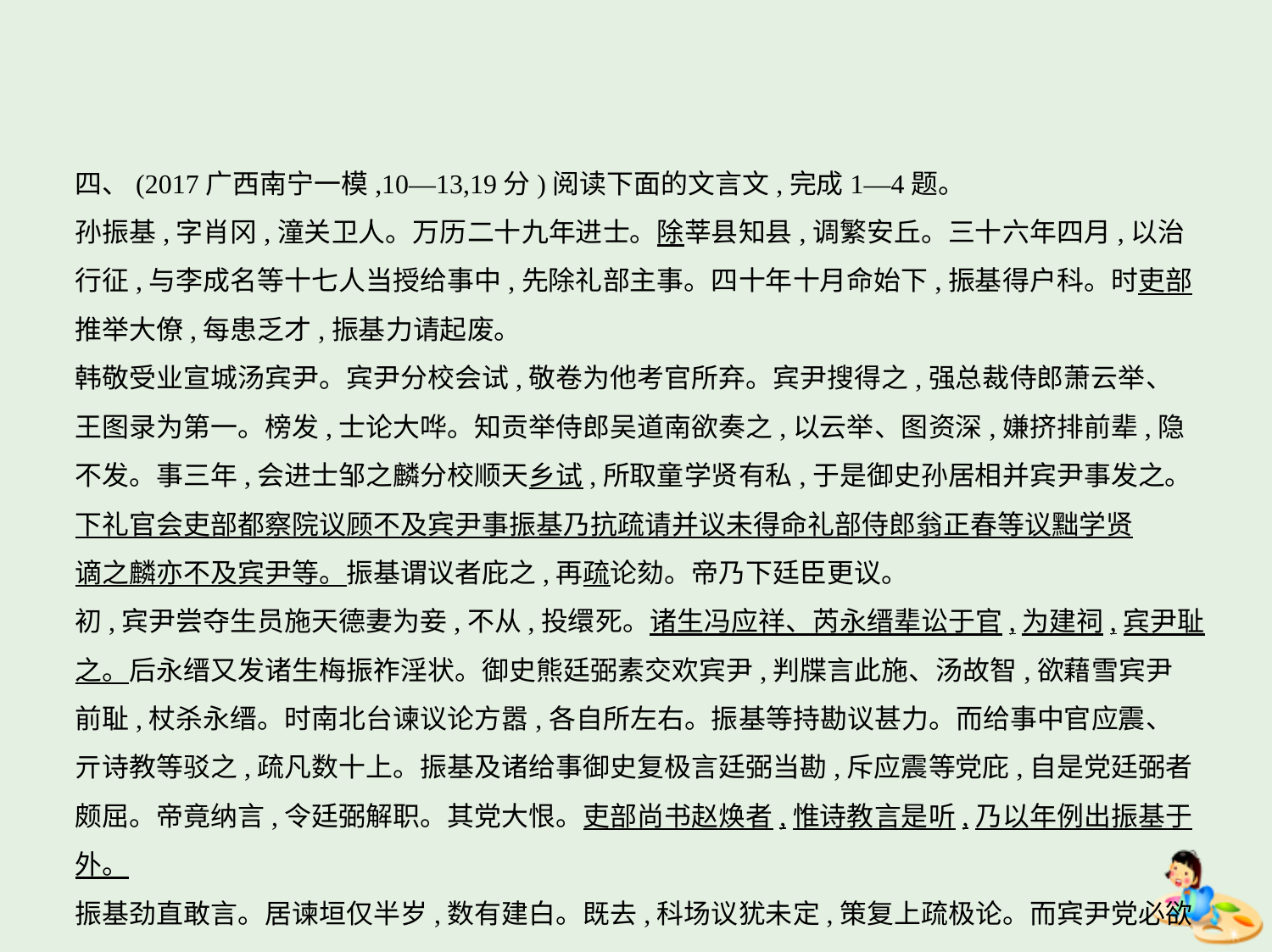

四、(2017广西南宁一模,10—13,19分)阅读下面的文言文,完成1—4题。
孙振基,字肖冈,潼关卫人。万历二十九年进士。除莘县知县,调繁安丘。三十六年四月,以治
行征,与李成名等十七人当授给事中,先除礼部主事。四十年十月命始下,振基得户科。时吏部
推举大僚,每患乏才,振基力请起废。
韩敬受业宣城汤宾尹。宾尹分校会试,敬卷为他考官所弃。宾尹搜得之,强总裁侍郎萧云举、
王图录为第一。榜发,士论大哗。知贡举侍郎吴道南欲奏之,以云举、图资深,嫌挤排前辈,隐
不发。事三年,会进士邹之麟分校顺天乡试,所取童学贤有私,于是御史孙居相并宾尹事发之。
下礼官会吏部都察院议顾不及宾尹事振基乃抗疏请并议未得命礼部侍郎翁正春等议黜学贤
谪之麟亦不及宾尹等。振基谓议者庇之,再疏论劾。帝乃下廷臣更议。
初,宾尹尝夺生员施天德妻为妾,不从,投缳死。诸生冯应祥、芮永缙辈讼于官,为建祠,宾尹耻
之。后永缙又发诸生梅振祚淫状。御史熊廷弼素交欢宾尹,判牒言此施、汤故智,欲藉雪宾尹
前耻,杖杀永缙。时南北台谏议论方嚣,各自所左右。振基等持勘议甚力。而给事中官应震、
亓诗教等驳之,疏凡数十上。振基及诸给事御史复极言廷弼当勘,斥应震等党庇,自是党廷弼者
颇屈。帝竟纳言,令廷弼解职。其党大恨。吏部尚书赵焕者,惟诗教言是听,乃以年例出振基于外。
振基劲直敢言。居谏垣仅半岁,数有建白。既去,科场议犹未定,策复上疏极论。而宾尹党必欲